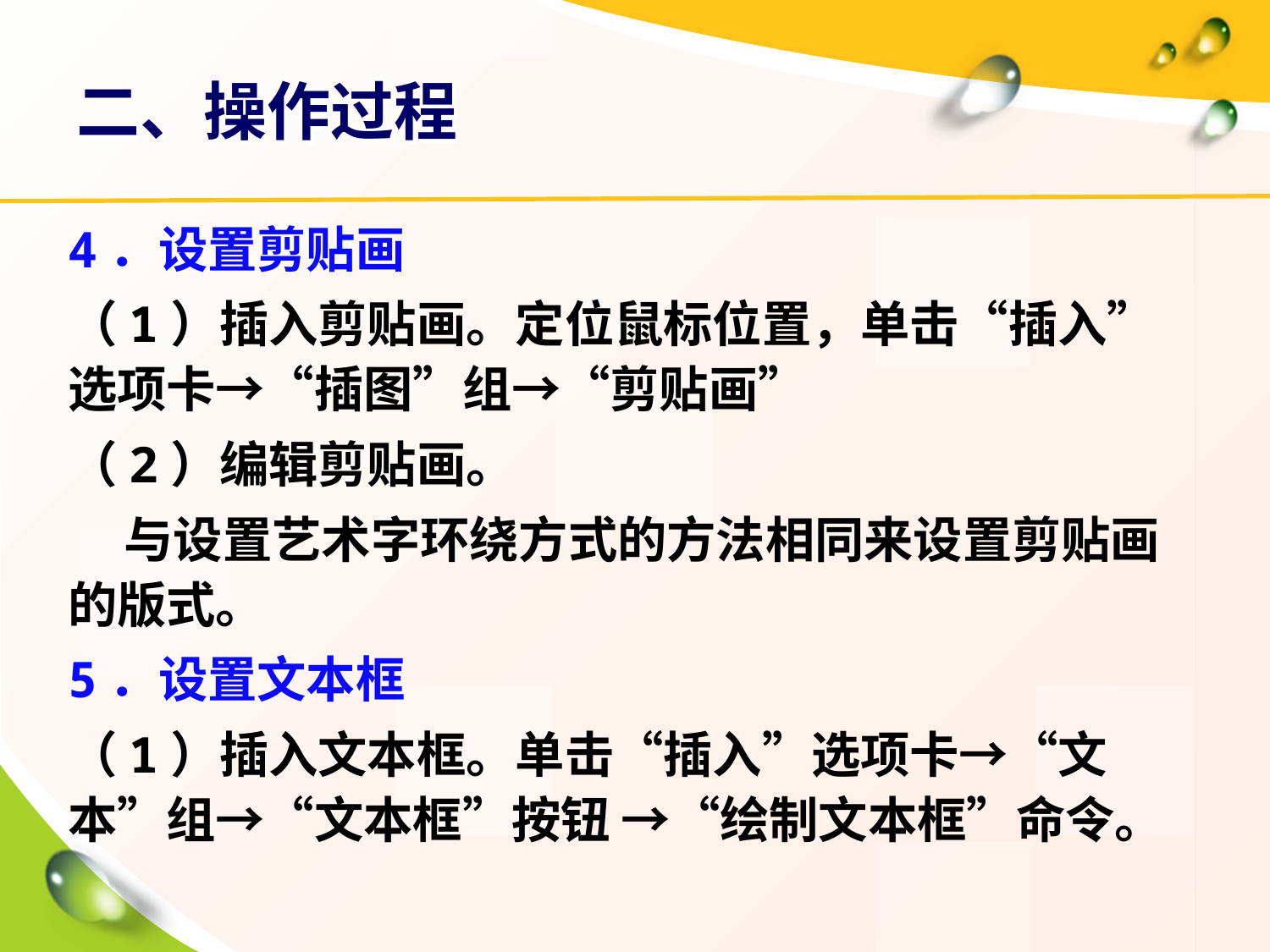

# 二、操作过程
4．设置剪贴画
（1）插入剪贴画。定位鼠标位置，单击“插入”选项卡→“插图”组→“剪贴画”
（2）编辑剪贴画。
    与设置艺术字环绕方式的方法相同来设置剪贴画的版式。
5．设置文本框
（1）插入文本框。单击“插入”选项卡→“文本”组→“文本框”按钮 →“绘制文本框”命令。